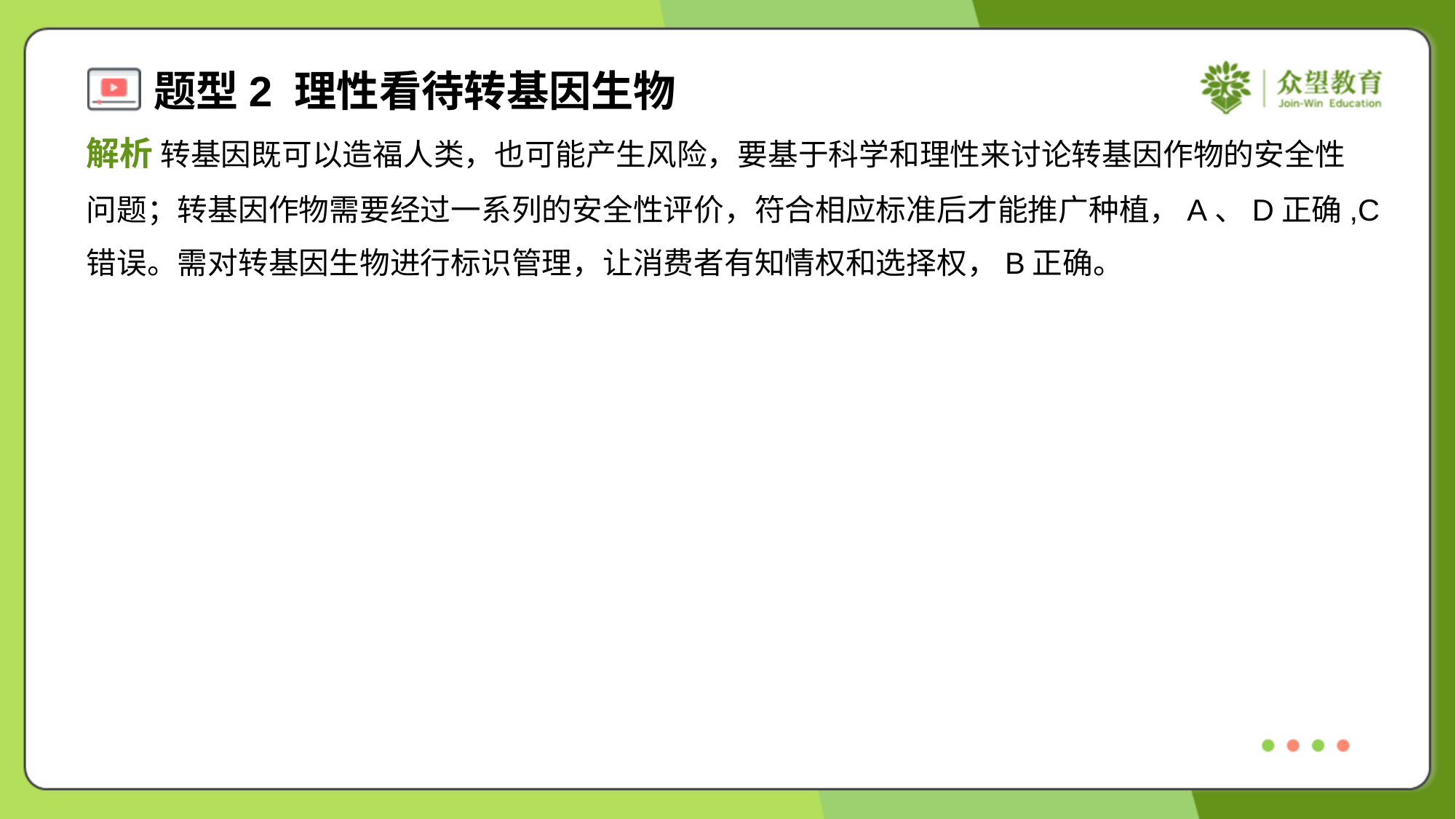

解析 转基因既可以造福人类，也可能产生风险，要基于科学和理性来讨论转基因作物的安全性
问题；转基因作物需要经过一系列的安全性评价，符合相应标准后才能推广种植，A、D正确,C
错误。需对转基因生物进行标识管理，让消费者有知情权和选择权，B正确。